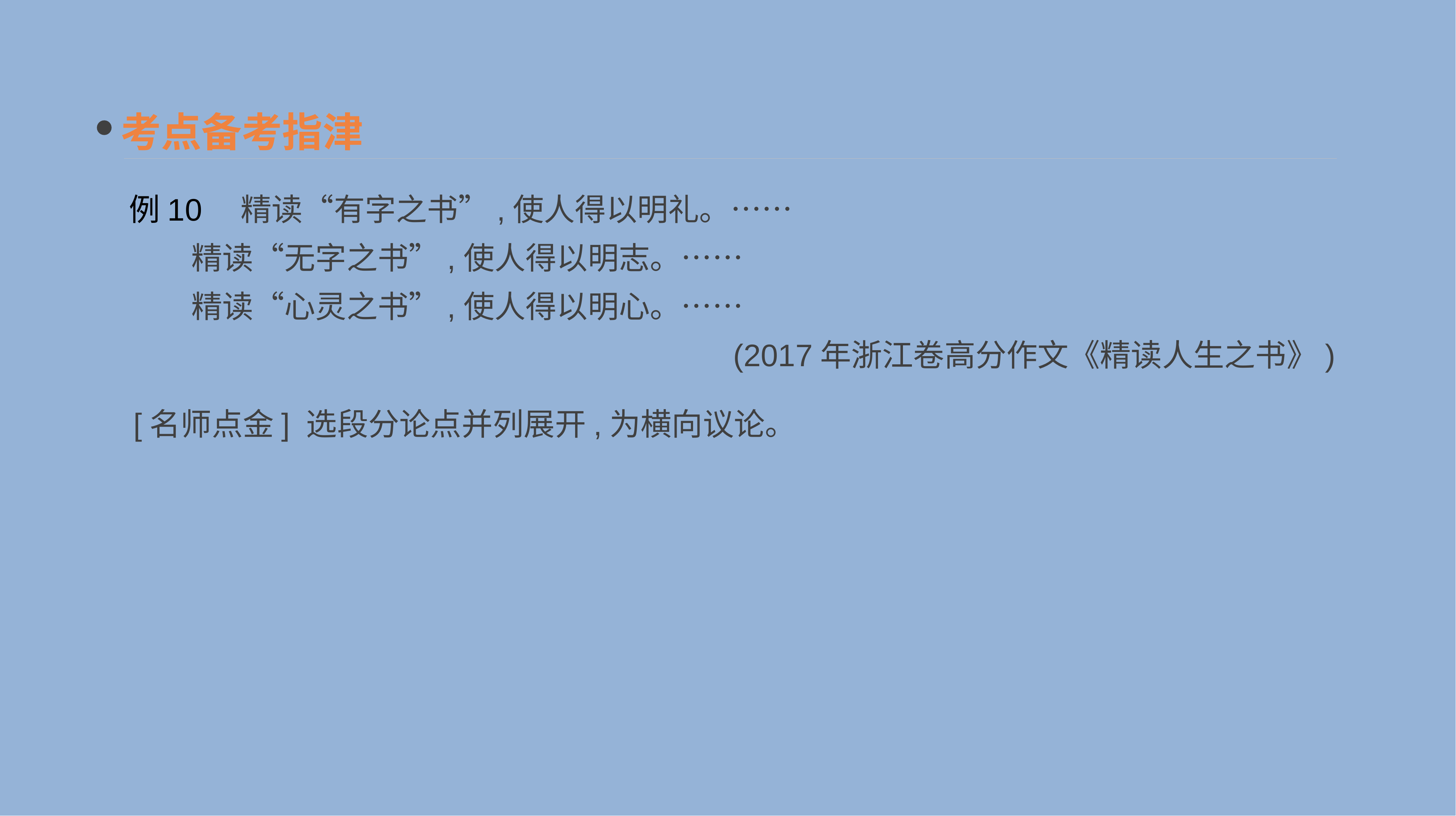

考点备考指津

例10　精读“有字之书”,使人得以明礼。……
　　精读“无字之书”,使人得以明志。……
　　精读“心灵之书”,使人得以明心。……
(2017年浙江卷高分作文《精读人生之书》)

[名师点金] 选段分论点并列展开,为横向议论。